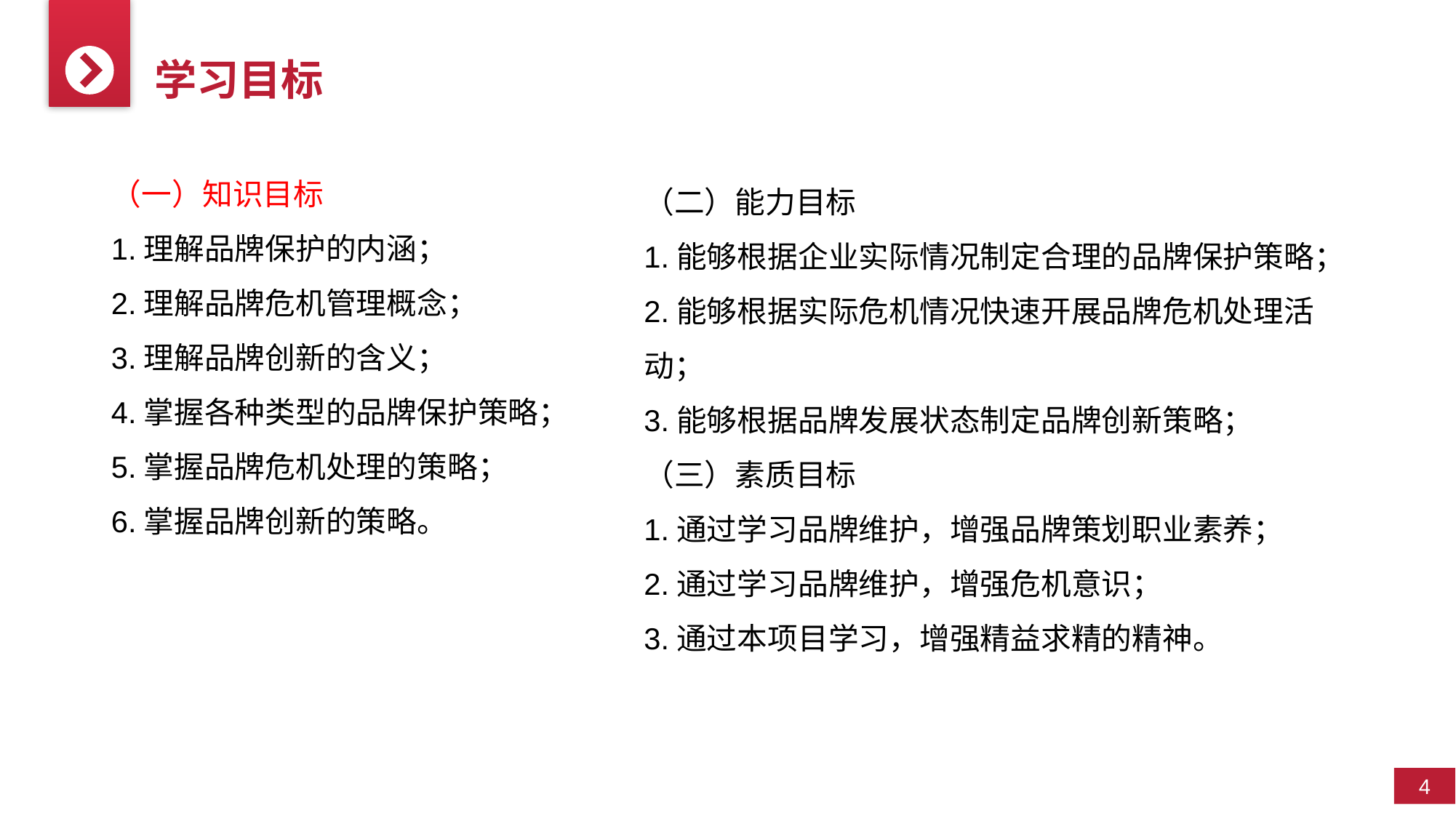

学习目标
（一）知识目标
1.理解品牌保护的内涵；
2.理解品牌危机管理概念；
3.理解品牌创新的含义；
4.掌握各种类型的品牌保护策略；
5.掌握品牌危机处理的策略；
6.掌握品牌创新的策略。

（二）能力目标
1.能够根据企业实际情况制定合理的品牌保护策略；
2.能够根据实际危机情况快速开展品牌危机处理活动；
3.能够根据品牌发展状态制定品牌创新策略；
（三）素质目标
1.通过学习品牌维护，增强品牌策划职业素养；
2.通过学习品牌维护，增强危机意识；
3.通过本项目学习，增强精益求精的精神。